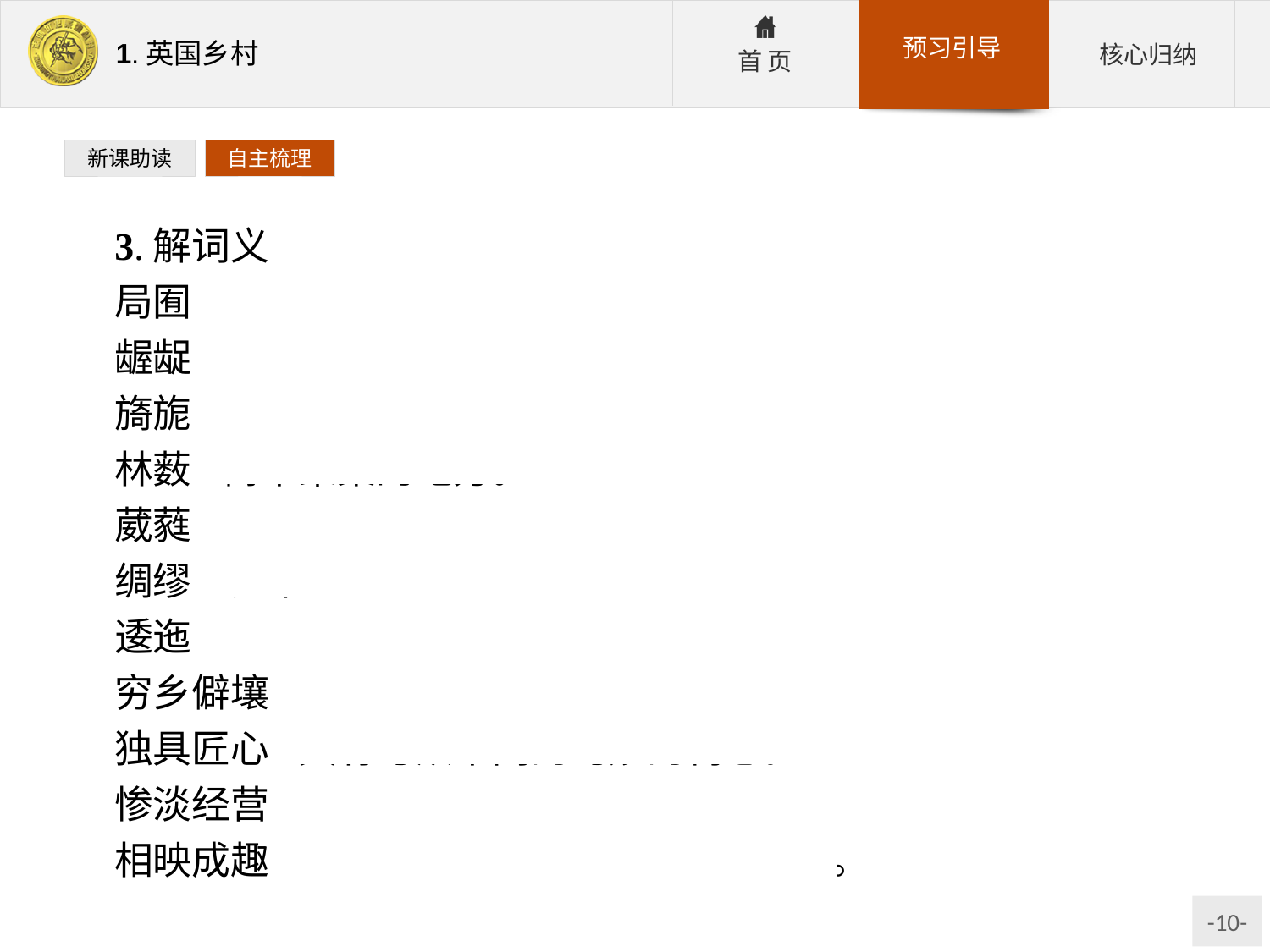

新课助读
自主梳理
3.解词义
局囿:局限;拘泥。
龌龊:肮脏,不干净。
旖旎:柔和美丽。
林薮:树木聚集的地方。
葳蕤:形容枝叶繁盛。
绸缪:缠绵。
逶迤:形容道路、山脉、河流等弯弯曲曲延续不绝的样子。
穷乡僻壤:荒凉贫穷而偏僻的地方。
独具匠心:具有与众不同的巧妙的构思。
惨淡经营:苦费心力地从事某项事业。
相映成趣:互相对照映衬,就显得更有情趣。